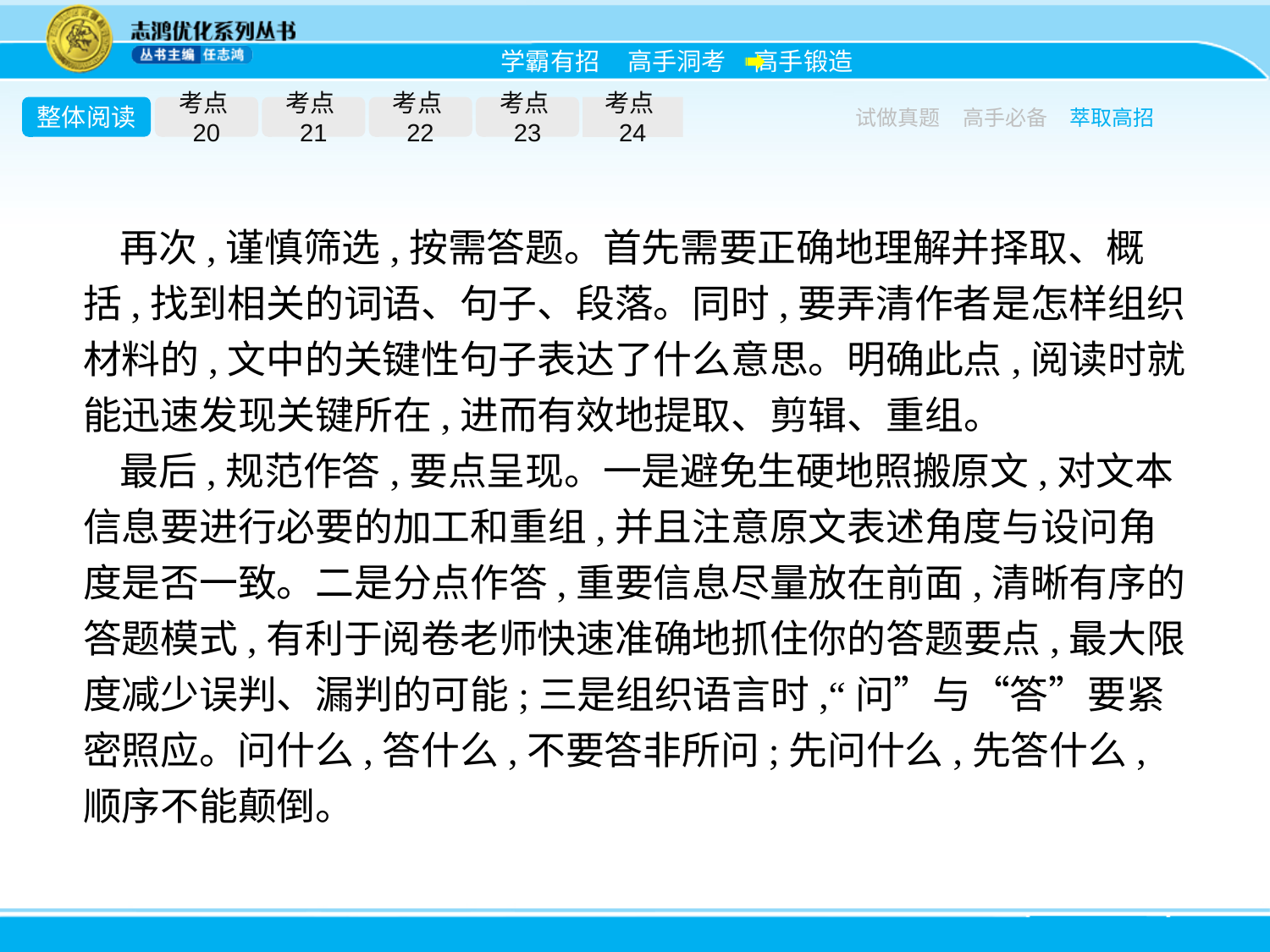

整体阅读
考点20
考点21
考点22
考点23
考点24
试做真题
高手必备
萃取高招
再次,谨慎筛选,按需答题。首先需要正确地理解并择取、概括,找到相关的词语、句子、段落。同时,要弄清作者是怎样组织材料的,文中的关键性句子表达了什么意思。明确此点,阅读时就能迅速发现关键所在,进而有效地提取、剪辑、重组。
最后,规范作答,要点呈现。一是避免生硬地照搬原文,对文本信息要进行必要的加工和重组,并且注意原文表述角度与设问角度是否一致。二是分点作答,重要信息尽量放在前面,清晰有序的答题模式,有利于阅卷老师快速准确地抓住你的答题要点,最大限度减少误判、漏判的可能;三是组织语言时,“问”与“答”要紧密照应。问什么,答什么,不要答非所问;先问什么,先答什么,顺序不能颠倒。